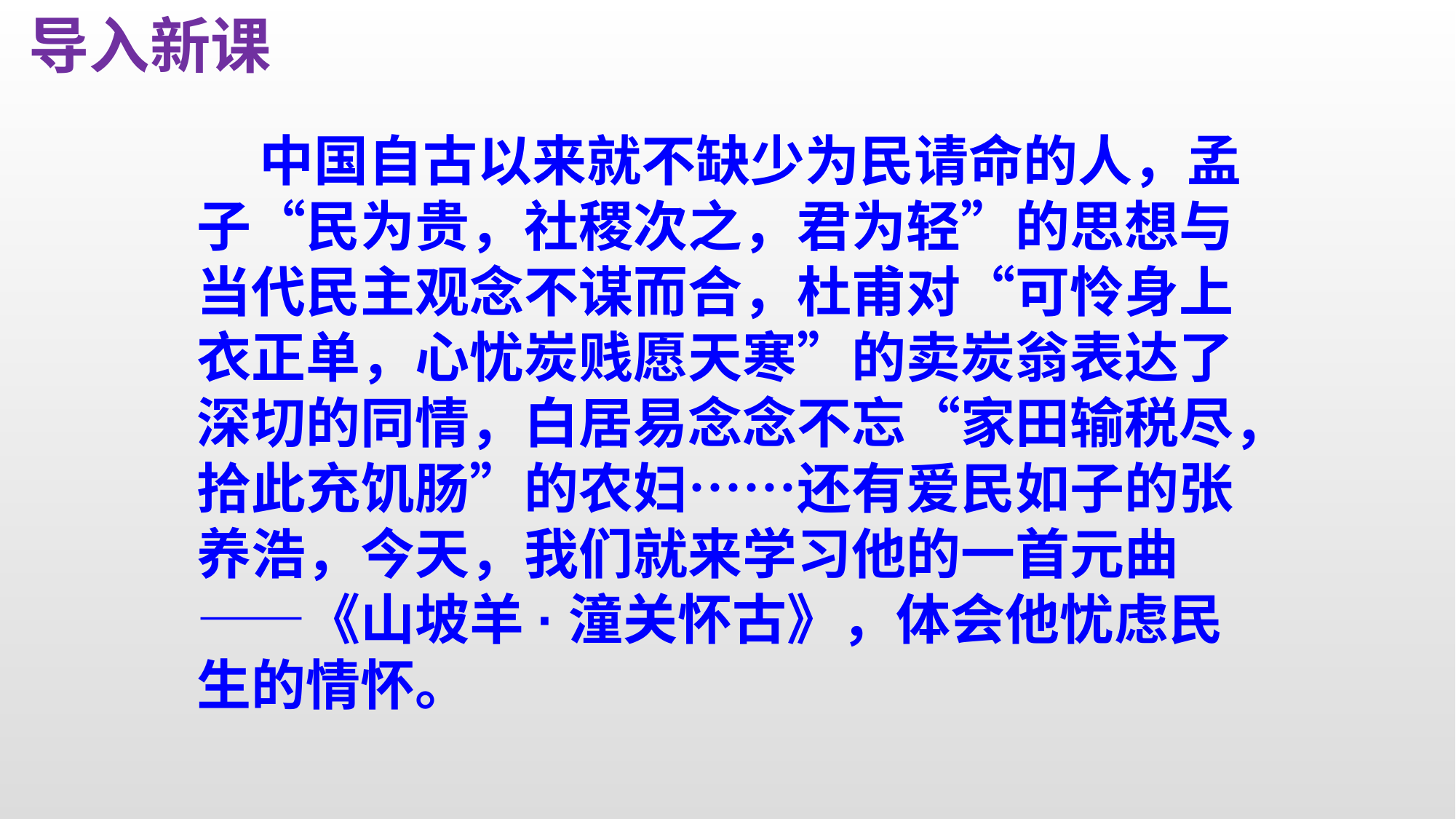

导入新课
    中国自古以来就不缺少为民请命的人，孟子“民为贵，社稷次之，君为轻”的思想与当代民主观念不谋而合，杜甫对“可怜身上衣正单，心忧炭贱愿天寒”的卖炭翁表达了深切的同情，白居易念念不忘“家田输税尽，拾此充饥肠”的农妇……还有爱民如子的张养浩，今天，我们就来学习他的一首元曲——《山坡羊·潼关怀古》，体会他忧虑民生的情怀。